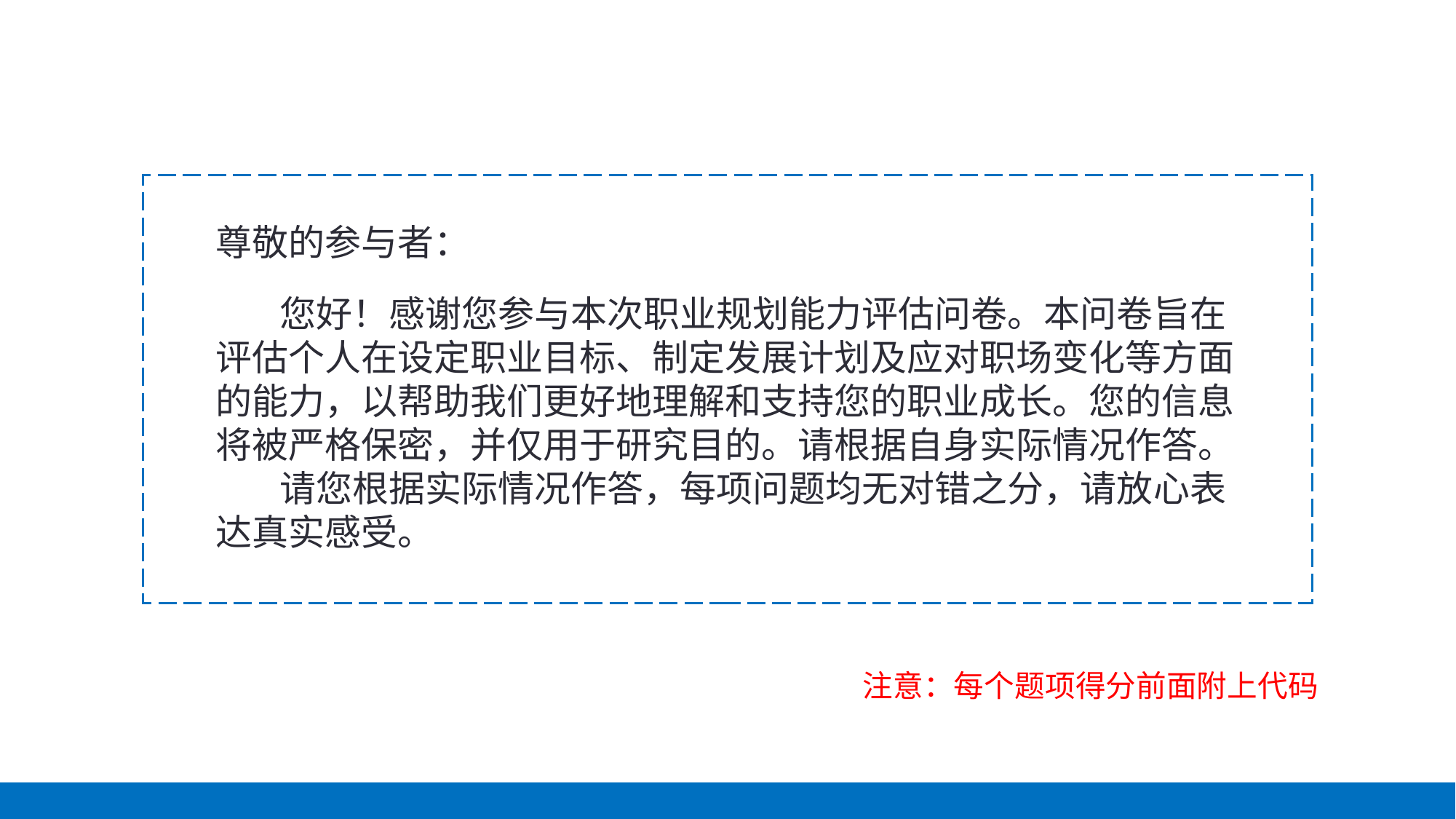

尊敬的参与者：
您好！感谢您参与本次职业规划能力评估问卷。本问卷旨在评估个人在设定职业目标、制定发展计划及应对职场变化等方面的能力，以帮助我们更好地理解和支持您的职业成长。您的信息将被严格保密，并仅用于研究目的。请根据自身实际情况作答。
请您根据实际情况作答，每项问题均无对错之分，请放心表达真实感受。

注意：每个题项得分前面附上代码